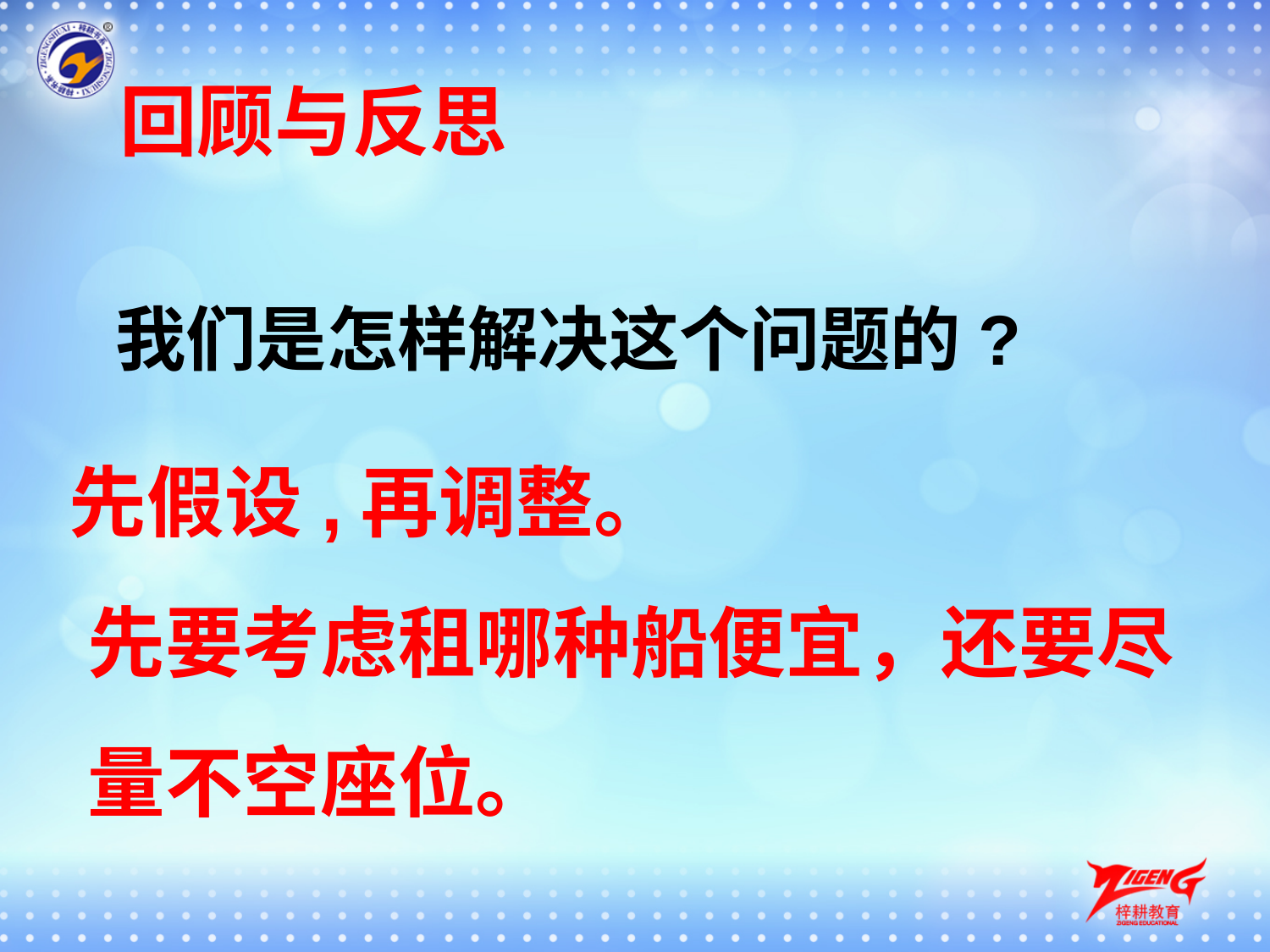

回顾与反思
我们是怎样解决这个问题的?
先假设,再调整。
先要考虑租哪种船便宜，还要尽量不空座位。